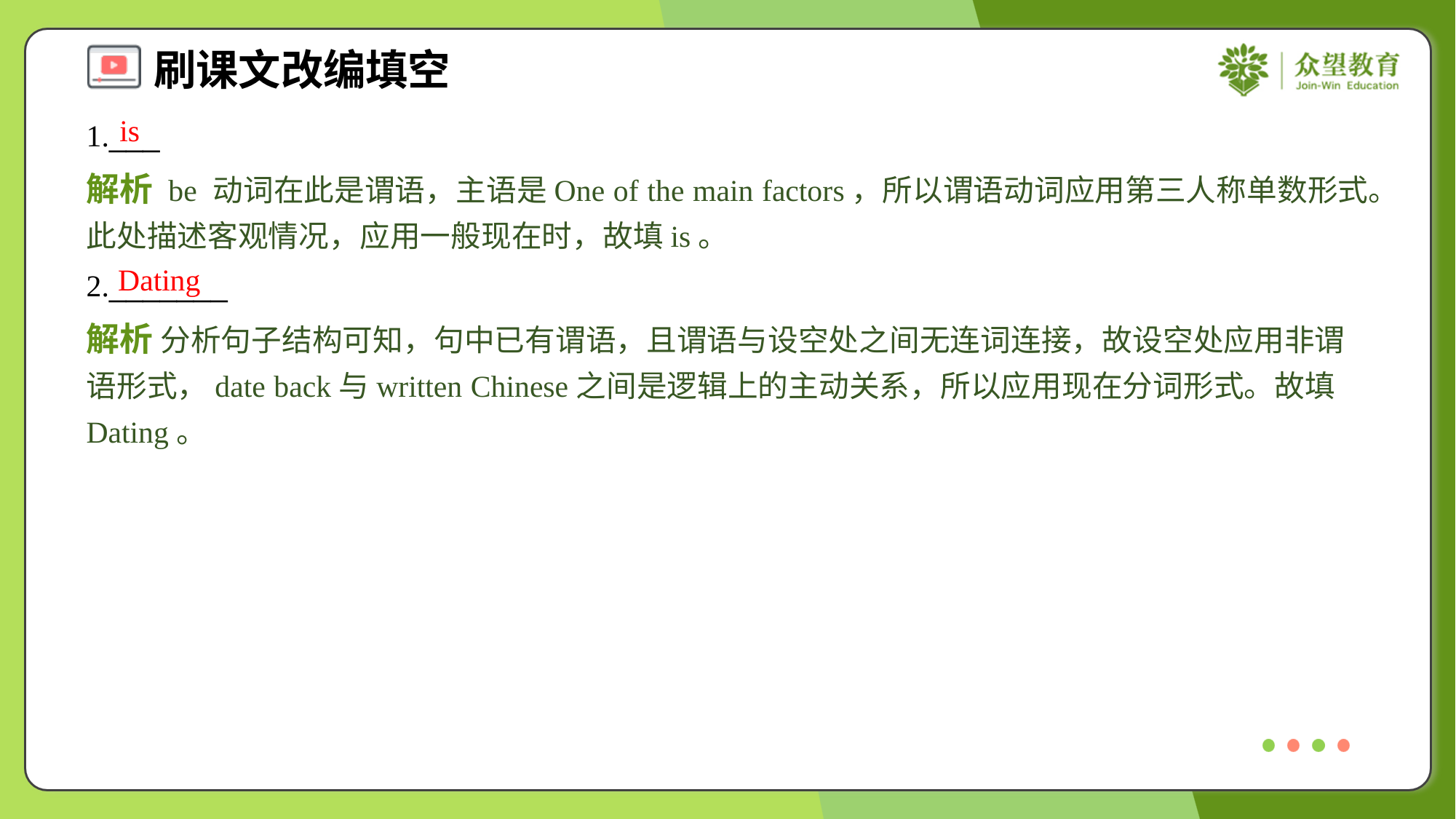

is
1.___
解析 be 动词在此是谓语，主语是One of the main factors，所以谓语动词应用第三人称单数形式。此处描述客观情况，应用一般现在时，故填is。
Dating
2._______
解析 分析句子结构可知，句中已有谓语，且谓语与设空处之间无连词连接，故设空处应用非谓语形式，date back与written Chinese之间是逻辑上的主动关系，所以应用现在分词形式。故填Dating。